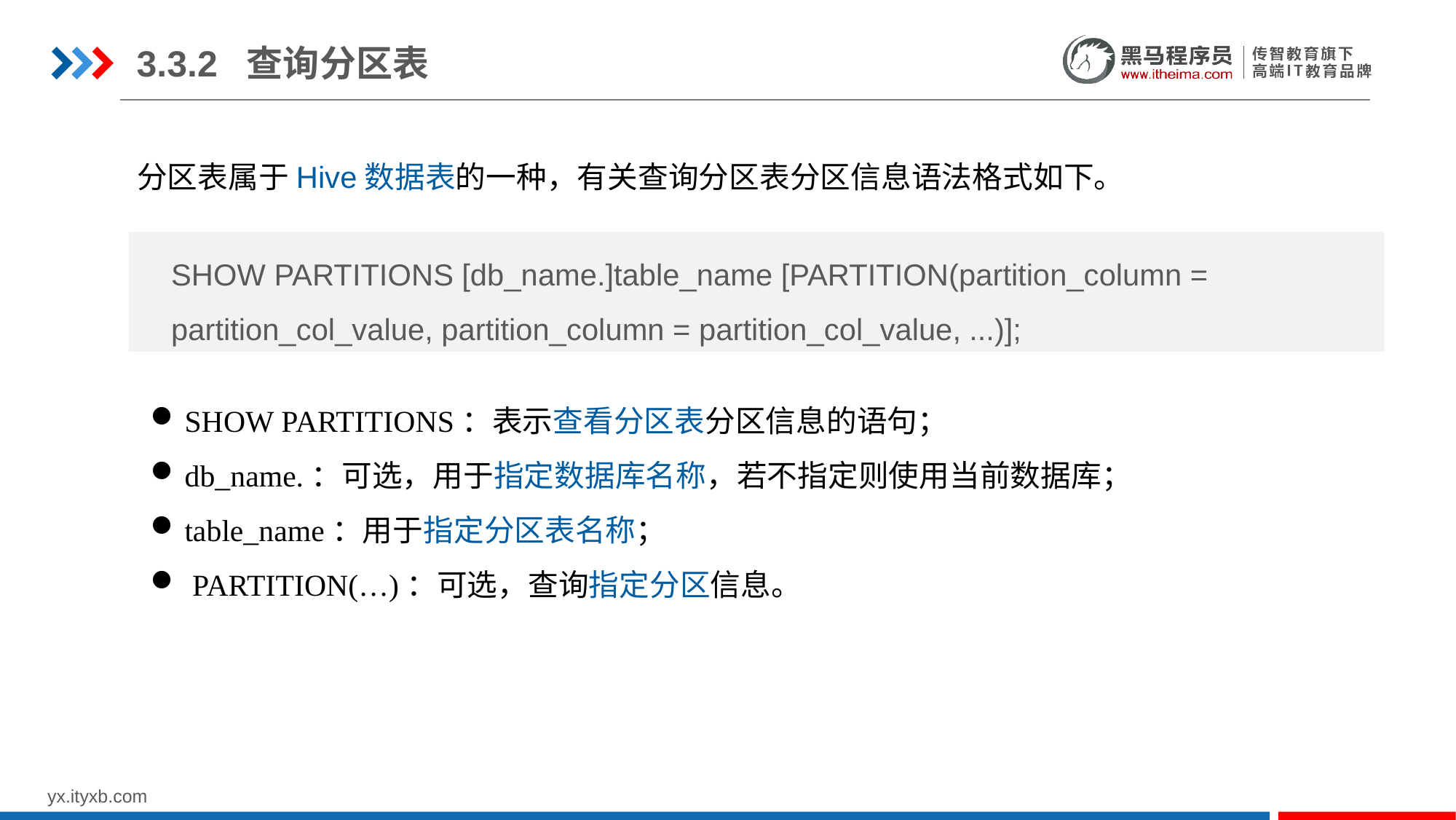

3.3.2  查询分区表
分区表属于Hive数据表的一种，有关查询分区表分区信息语法格式如下。
SHOW PARTITIONS [db_name.]table_name [PARTITION(partition_column =
partition_col_value, partition_column = partition_col_value, ...)];
SHOW PARTITIONS：表示查看分区表分区信息的语句；
db_name.：可选，用于指定数据库名称，若不指定则使用当前数据库；
table_name：用于指定分区表名称；
 PARTITION(…)：可选，查询指定分区信息。